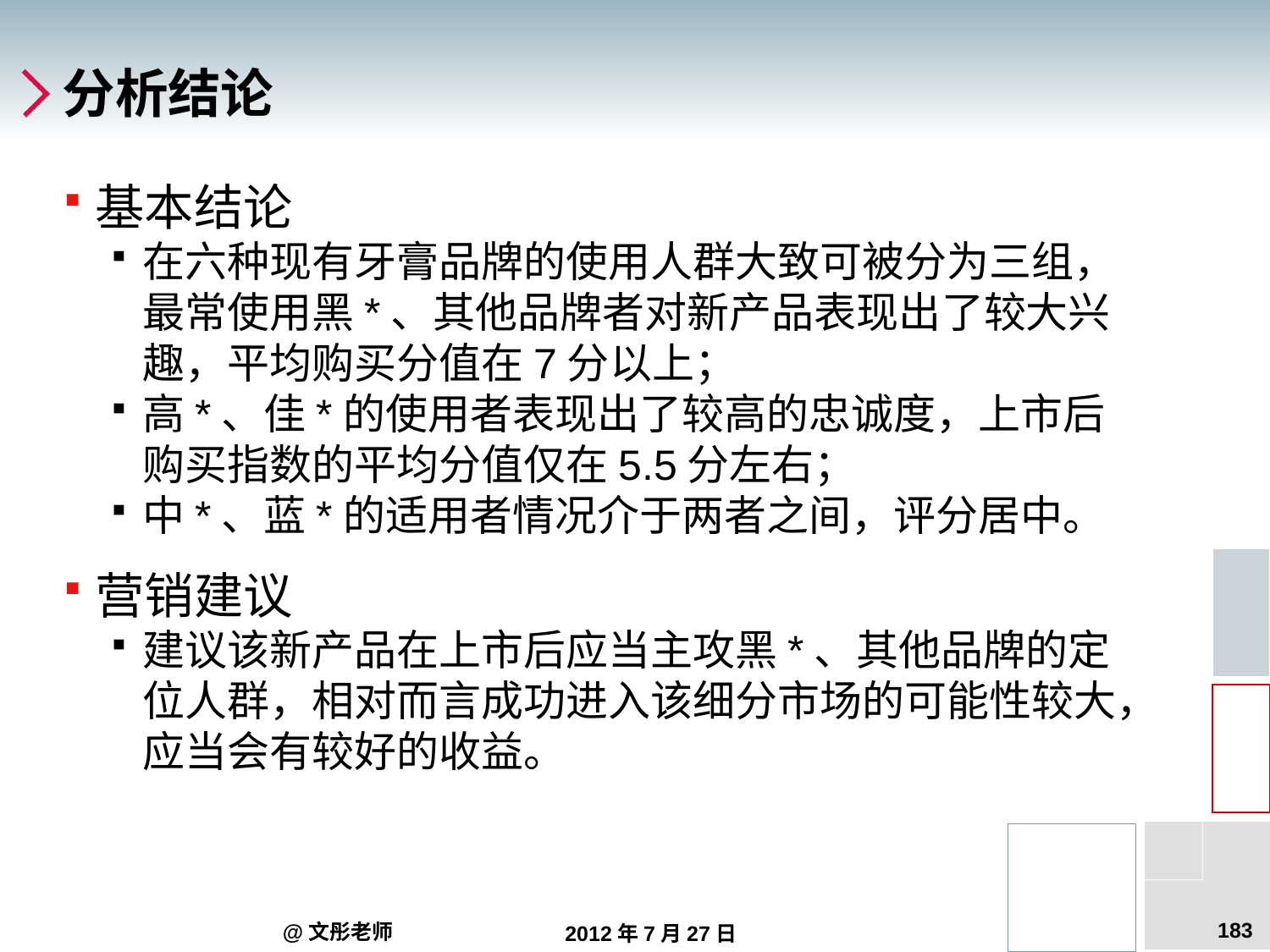

# 分析结论
基本结论
在六种现有牙膏品牌的使用人群大致可被分为三组，最常使用黑*、其他品牌者对新产品表现出了较大兴趣，平均购买分值在7分以上；
高*、佳*的使用者表现出了较高的忠诚度，上市后购买指数的平均分值仅在5.5分左右；
中*、蓝*的适用者情况介于两者之间，评分居中。
营销建议
建议该新产品在上市后应当主攻黑*、其他品牌的定位人群，相对而言成功进入该细分市场的可能性较大，应当会有较好的收益。
183
@文彤老师

2012年7月27日